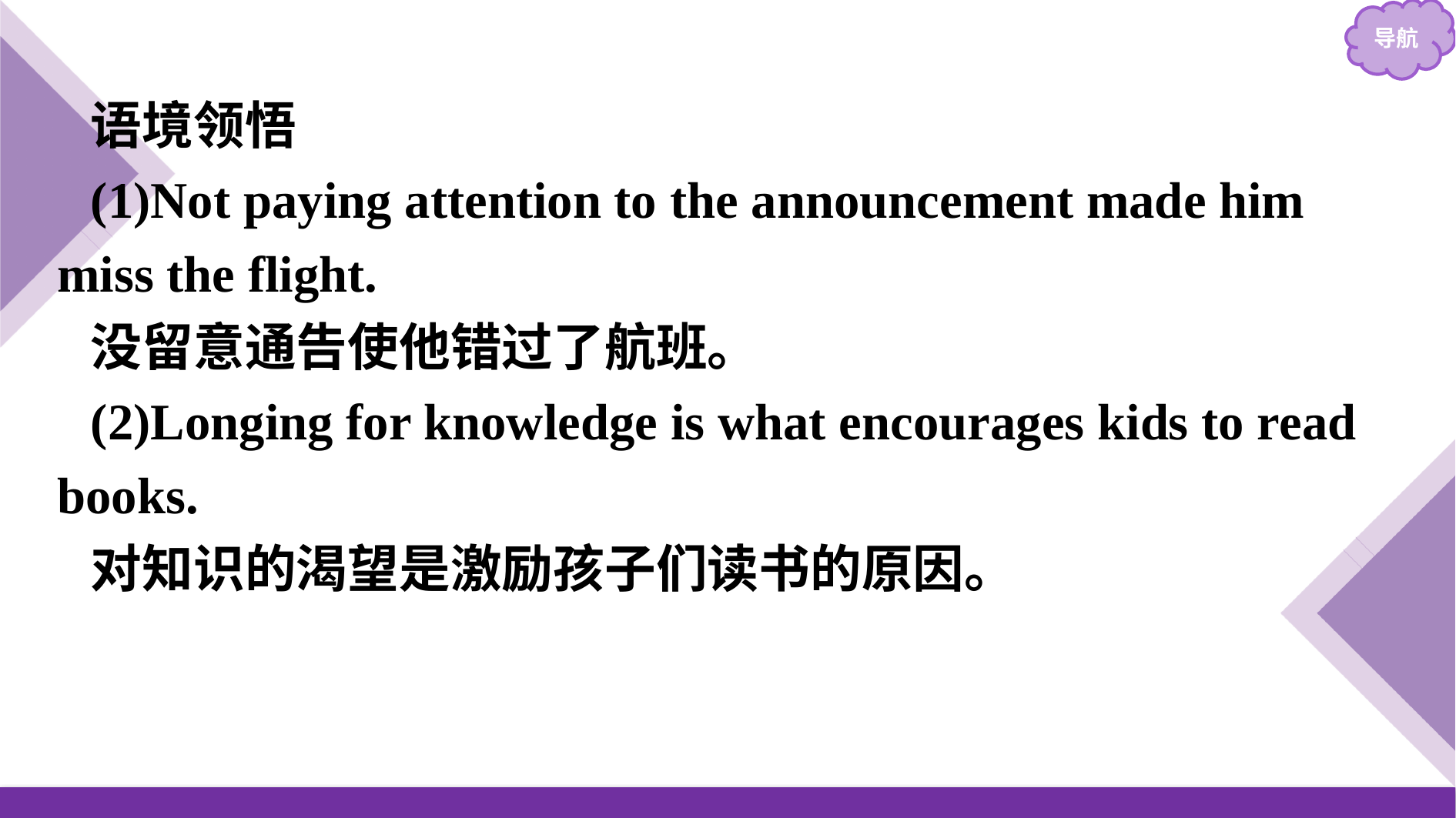

语境领悟
(1)Not paying attention to the announcement made him miss the flight.
没留意通告使他错过了航班。
(2)Longing for knowledge is what encourages kids to read books.
对知识的渴望是激励孩子们读书的原因。